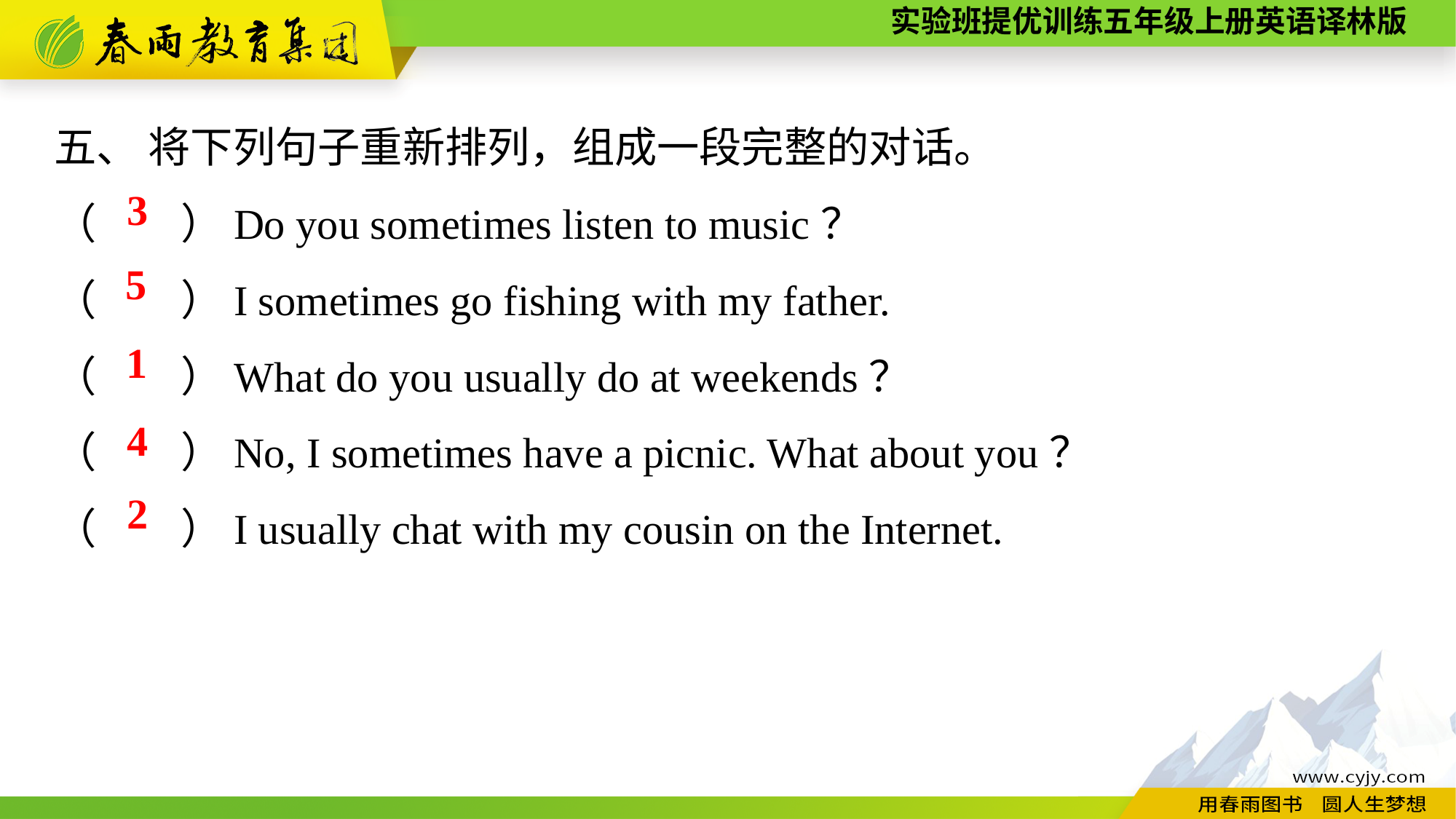

五、 将下列句子重新排列，组成一段完整的对话。
（　　）Do you sometimes listen to music？
（　　）I sometimes go fishing with my father.
（　　）What do you usually do at weekends？
（　　）No, I sometimes have a picnic. What about you？
（　　）I usually chat with my cousin on the Internet.
3
5
1
4
2